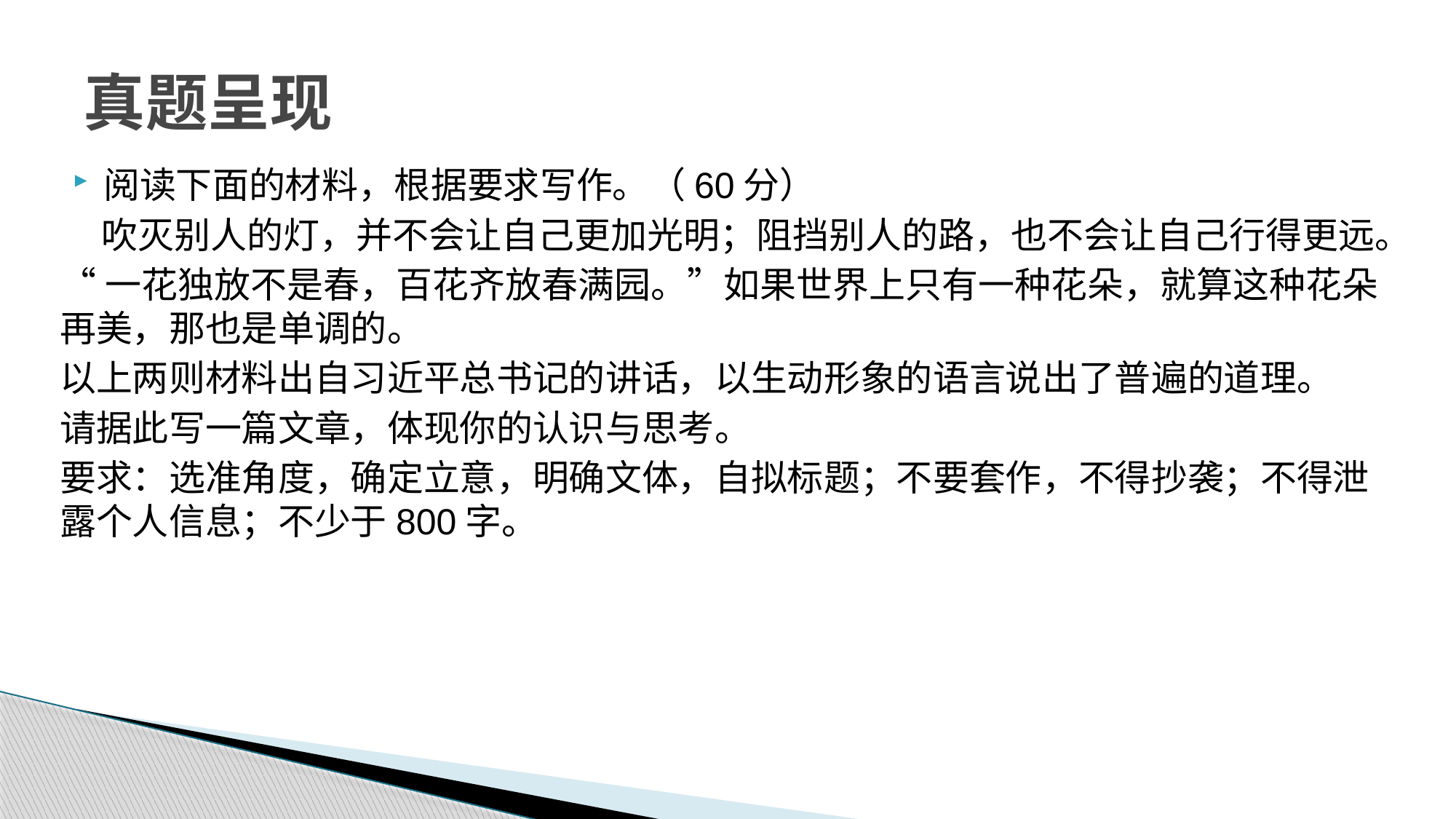

# 真题呈现
阅读下面的材料，根据要求写作。（60分）
    吹灭别人的灯，并不会让自己更加光明；阻挡别人的路，也不会让自己行得更远。
“一花独放不是春，百花齐放春满园。”如果世界上只有一种花朵，就算这种花朵再美，那也是单调的。
以上两则材料出自习近平总书记的讲话，以生动形象的语言说出了普遍的道理。
请据此写一篇文章，体现你的认识与思考。
要求：选准角度，确定立意，明确文体，自拟标题；不要套作，不得抄袭；不得泄露个人信息；不少于800字。